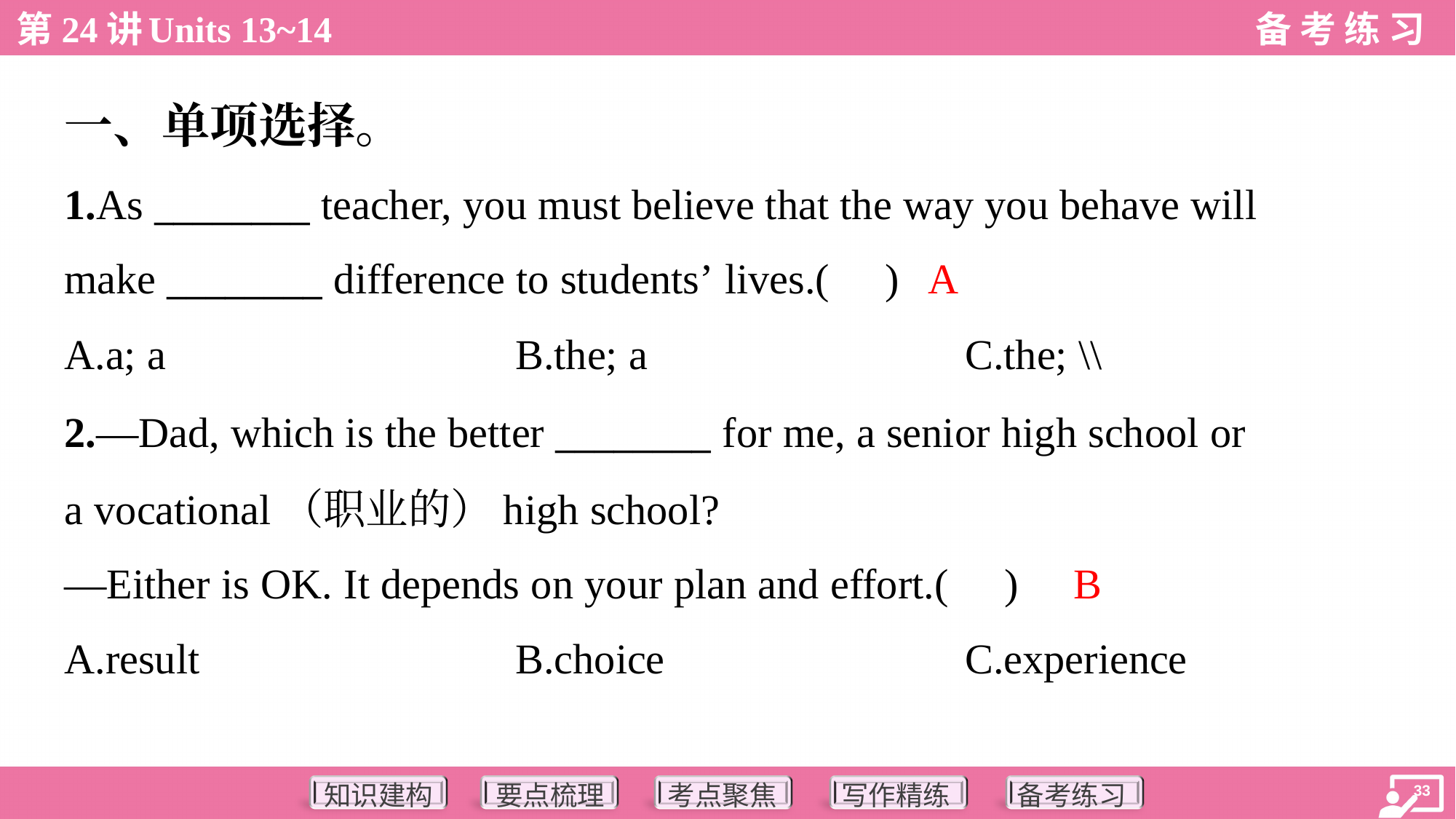

一、单项选择。
1.As ________ teacher, you must believe that the way you behave will
make ________ difference to students’ lives.(     )
A
A.a; a	B.the; a	C.the; \\
2.—Dad, which is the better ________ for me, a senior high school or
a vocational（职业的）high school?
—Either is OK. It depends on your plan and effort.(     )
B
A.result	B.choice	C.experience